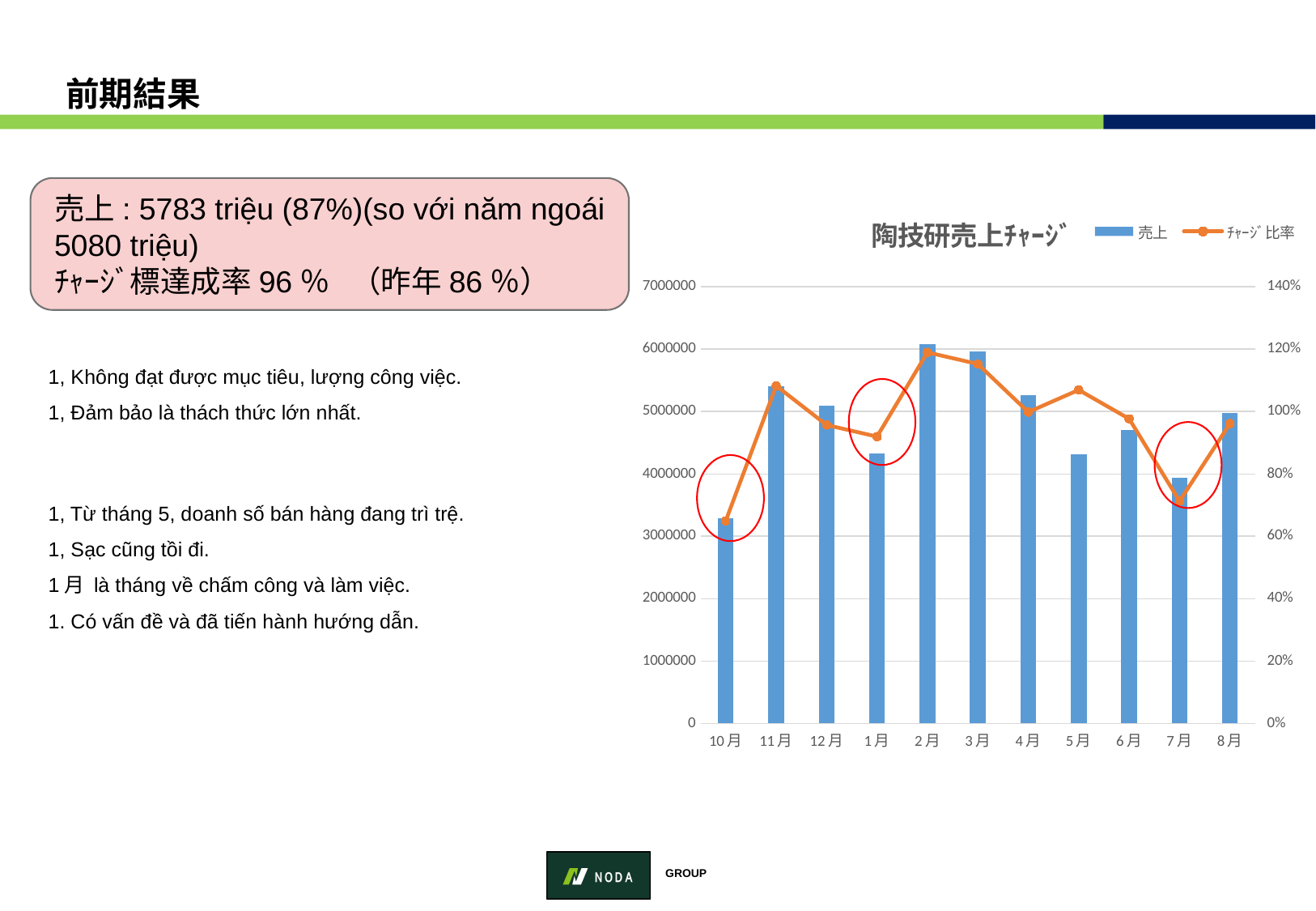

# 前期結果

売上: 5783 triệu (87%)(so với năm ngoái 5080 triệu)
ﾁｬｰｼﾞ標達成率96％   （昨年86％）

### Chart: 陶技研売上ﾁｬｰｼﾞ

| Category | 売上 | ﾁｬｰｼﾞ比率 |
|---|---|---|
| 10月 | 3289540.0 | 0.6494008488796762 |
| 11月 | 5411230.0 | 1.0826790716286514 |
| 12月 | 5090020.0 | 0.9569505546155292 |
| 1月 | 4324540.0 | 0.919625730994152 |
| 2月 | 6076420.0 | 1.1897053352912383 |
| 3月 | 5960220.0 | 1.152401392111369 |
| 4月 | 5268370.0 | 0.9983646010991094 |
| 5月 | 4321020.0 | 1.0692947290274684 |
| 6月 | 4705450.0 | 0.9766396845163969 |
| 7月 | 3942940.0 | 0.7127512653651482 |
| 8月 | 4972850.0 | 0.9614522320780763 |
1, Không đạt được mục tiêu, lượng công việc.
1, Đảm bảo là thách thức lớn nhất.

1, Từ tháng 5, doanh số bán hàng đang trì trệ.
1, Sạc cũng tồi đi.
1月 là tháng về chấm công và làm việc.
1. Có vấn đề và đã tiến hành hướng dẫn.